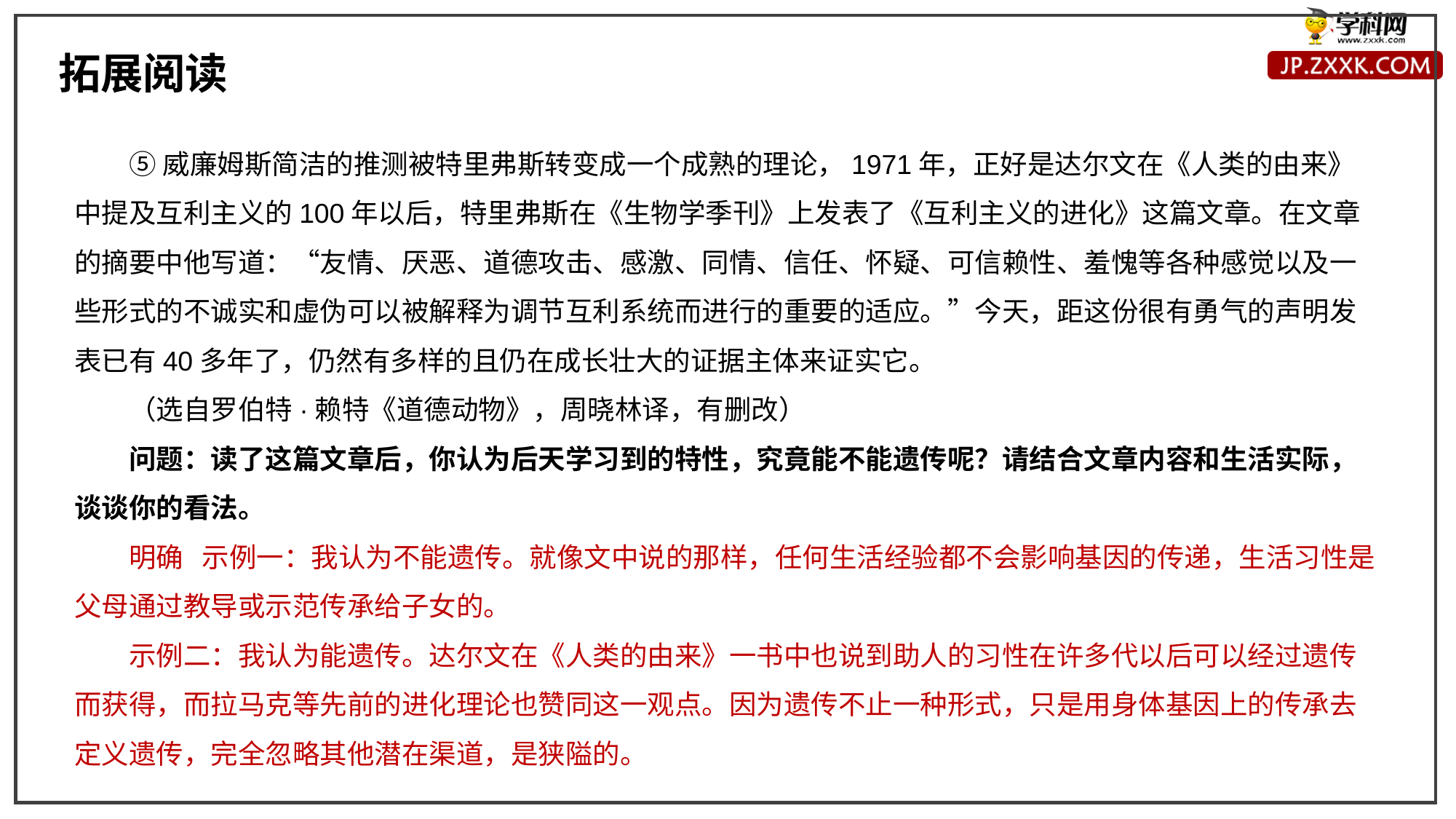

拓展阅读
⑤威廉姆斯简洁的推测被特里弗斯转变成一个成熟的理论，1971年，正好是达尔文在《人类的由来》中提及互利主义的100年以后，特里弗斯在《生物学季刊》上发表了《互利主义的进化》这篇文章。在文章的摘要中他写道：“友情、厌恶、道德攻击、感激、同情、信任、怀疑、可信赖性、羞愧等各种感觉以及一些形式的不诚实和虚伪可以被解释为调节互利系统而进行的重要的适应。”今天，距这份很有勇气的声明发表已有40多年了，仍然有多样的且仍在成长壮大的证据主体来证实它。
（选自罗伯特·赖特《道德动物》，周晓林译，有删改）
问题：读了这篇文章后，你认为后天学习到的特性，究竟能不能遗传呢？请结合文章内容和生活实际，谈谈你的看法。
明确   示例一：我认为不能遗传。就像文中说的那样，任何生活经验都不会影响基因的传递，生活习性是父母通过教导或示范传承给子女的。
示例二：我认为能遗传。达尔文在《人类的由来》一书中也说到助人的习性在许多代以后可以经过遗传而获得，而拉马克等先前的进化理论也赞同这一观点。因为遗传不止一种形式，只是用身体基因上的传承去定义遗传，完全忽略其他潜在渠道，是狭隘的。